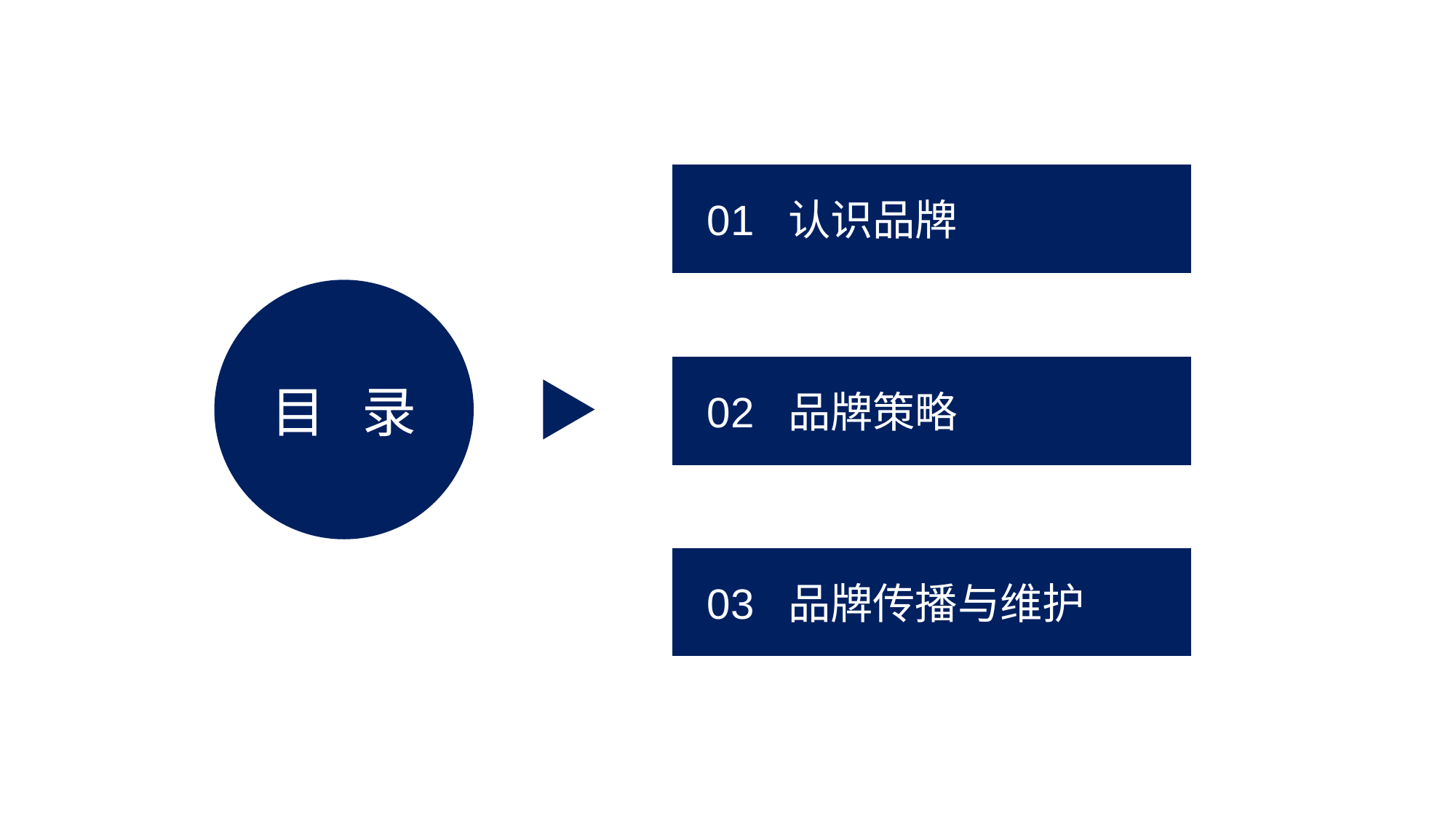

01  认识品牌

目   录
  02  品牌策略

  03  品牌传播与维护